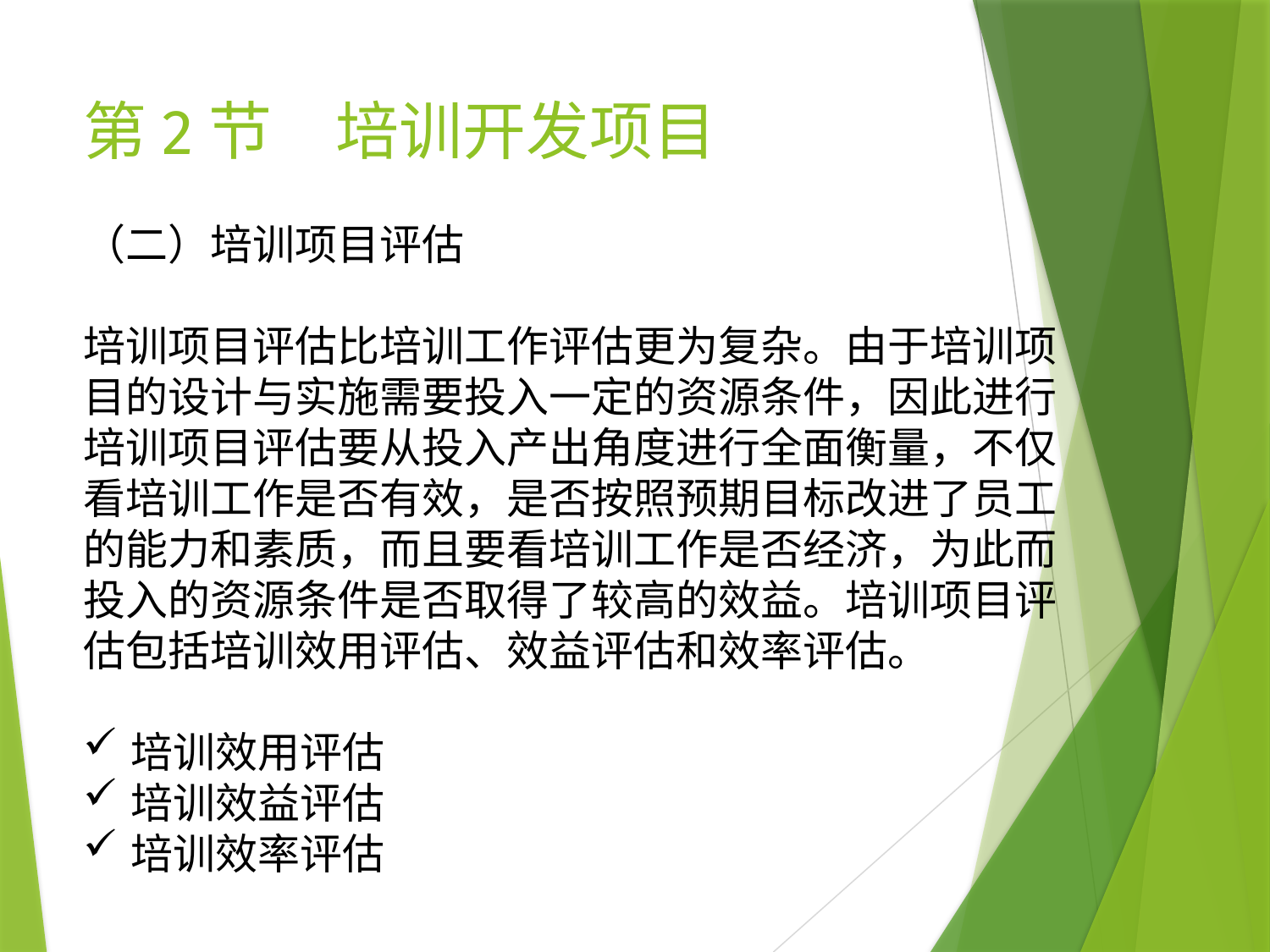

# 第2节　培训开发项目
（二）培训项目评估

培训项目评估比培训工作评估更为复杂。由于培训项目的设计与实施需要投入一定的资源条件，因此进行培训项目评估要从投入产出角度进行全面衡量，不仅看培训工作是否有效，是否按照预期目标改进了员工的能力和素质，而且要看培训工作是否经济，为此而投入的资源条件是否取得了较高的效益。培训项目评估包括培训效用评估、效益评估和效率评估。

培训效用评估
培训效益评估
培训效率评估